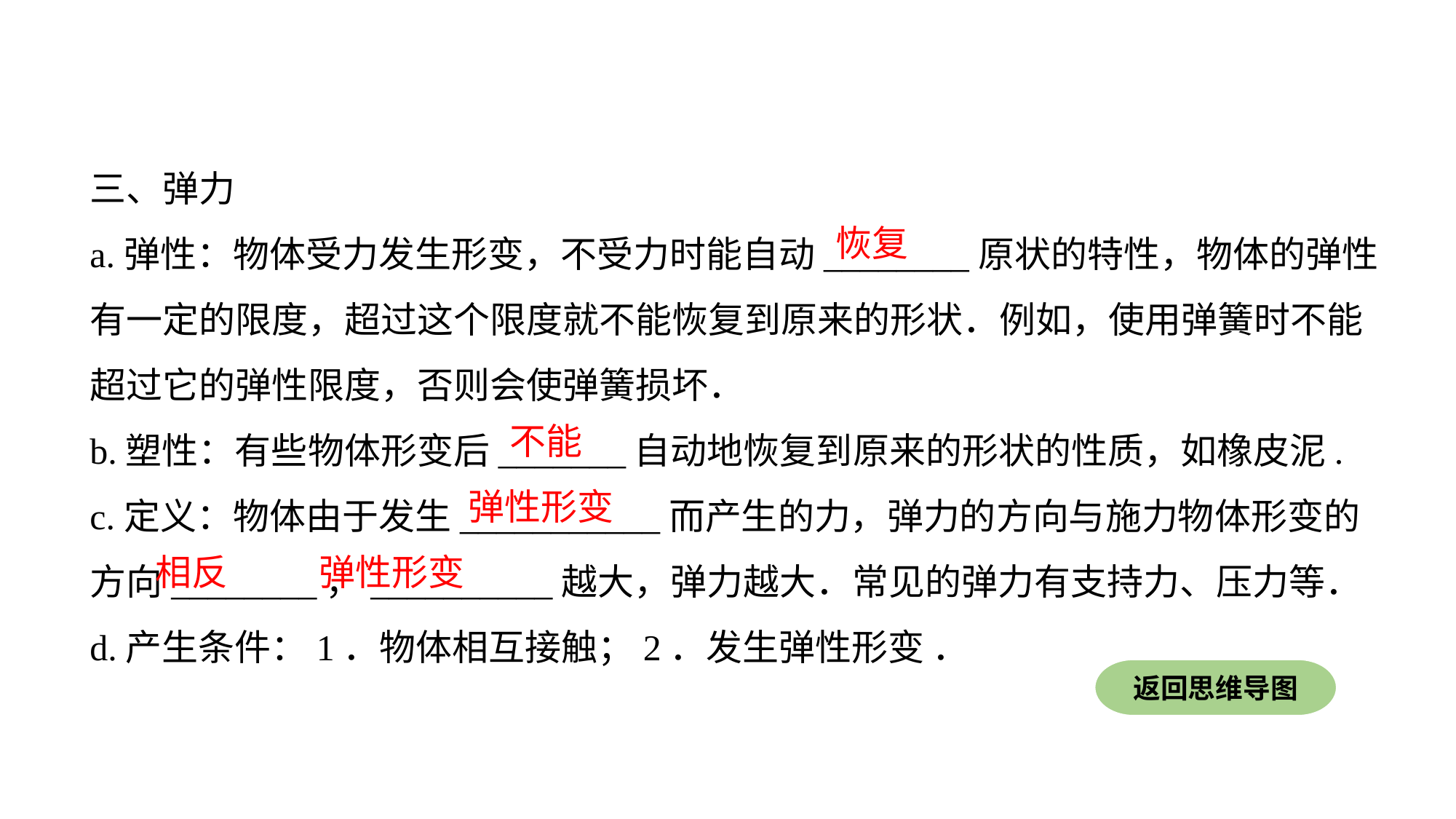

三、弹力
a.弹性：物体受力发生形变，不受力时能自动________原状的特性，物体的弹性有一定的限度，超过这个限度就不能恢复到原来的形状．例如，使用弹簧时不能超过它的弹性限度，否则会使弹簧损坏．
b.塑性：有些物体形变后_______自动地恢复到原来的形状的性质，如橡皮泥.
c.定义：物体由于发生___________而产生的力，弹力的方向与施力物体形变的方向________，__________越大，弹力越大．常见的弹力有支持力、压力等．
d.产生条件：1．物体相互接触；2．发生弹性形变 ．
恢复
不能
弹性形变
相反
弹性形变
返回思维导图